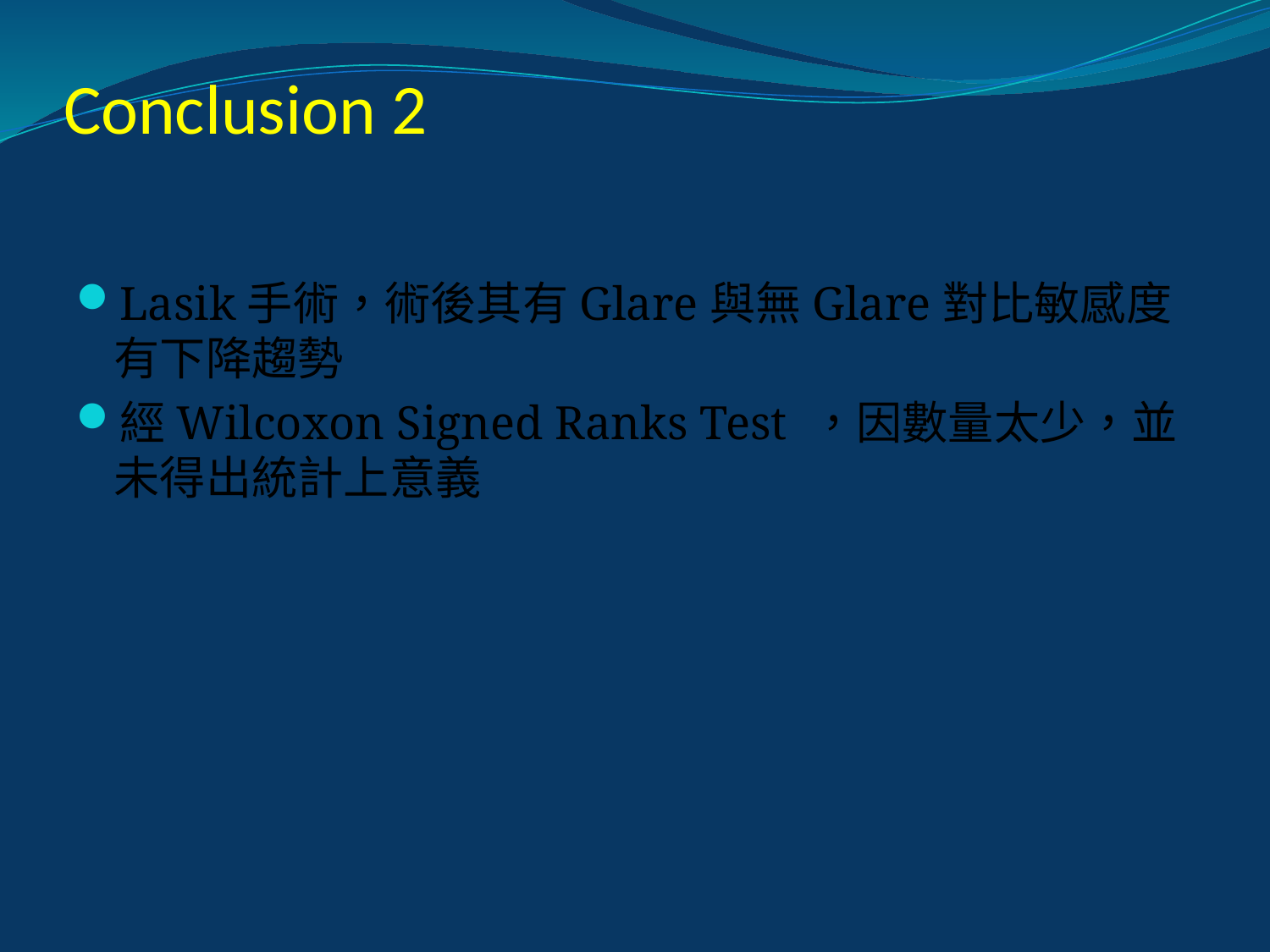

# Conclusion 2
Lasik手術，術後其有Glare與無Glare對比敏感度有下降趨勢
經Wilcoxon Signed Ranks Test ，因數量太少，並未得出統計上意義